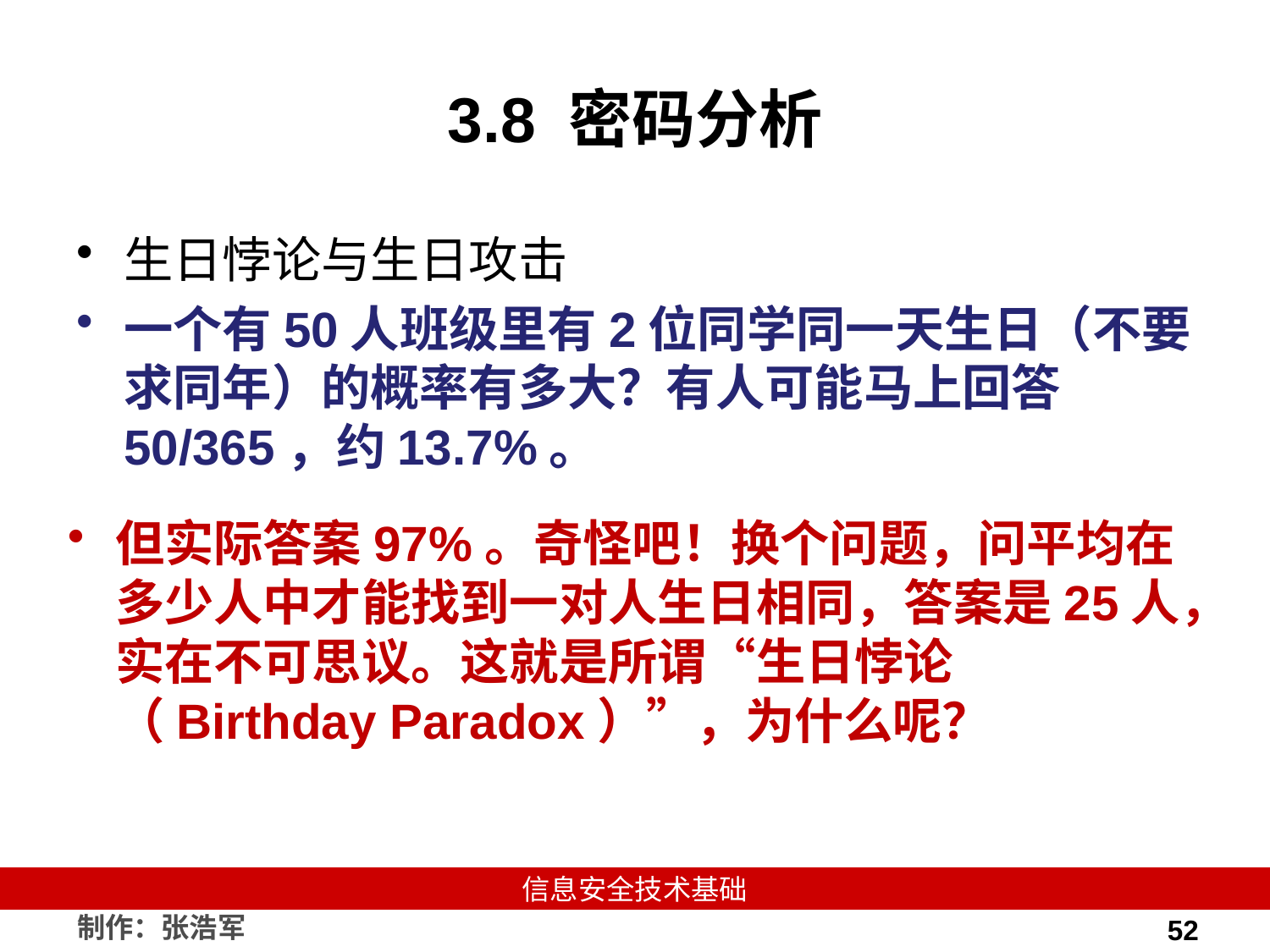

# 3.8 密码分析
生日悖论与生日攻击
一个有50人班级里有2位同学同一天生日（不要求同年）的概率有多大？有人可能马上回答50/365，约13.7%。
但实际答案97%。奇怪吧！换个问题，问平均在多少人中才能找到一对人生日相同，答案是25人，实在不可思议。这就是所谓“生日悖论（Birthday Paradox）”，为什么呢？
52